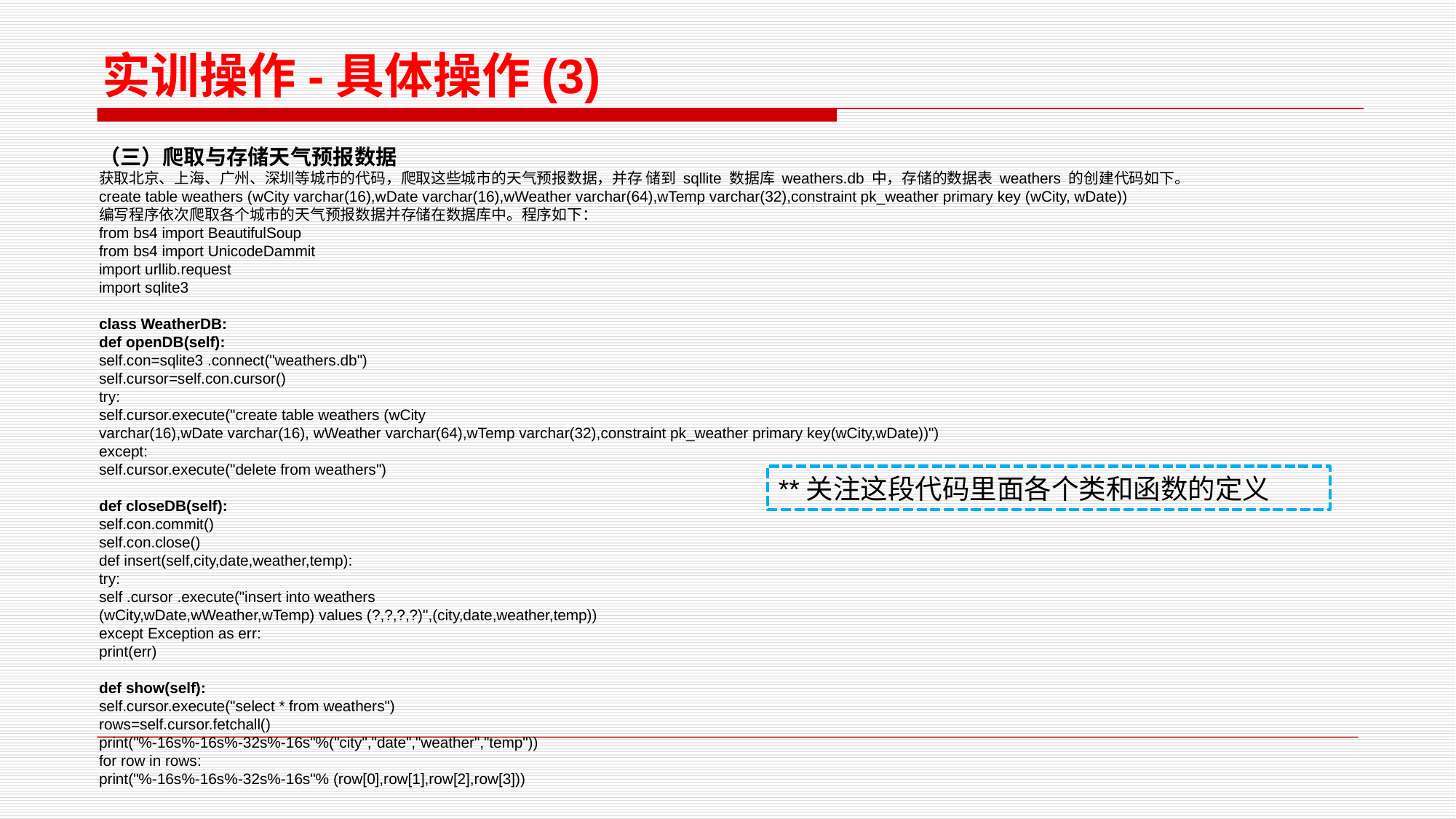

实训操作-具体操作(3)
（三）爬取与存储天气预报数据
获取北京、上海、广州、深圳等城市的代码，爬取这些城市的天气预报数据，并存 储到 sqllite 数据库 weathers.db 中，存储的数据表 weathers 的创建代码如下。
create table weathers (wCity varchar(16),wDate varchar(16),wWeather varchar(64),wTemp varchar(32),constraint pk_weather primary key (wCity, wDate))
编写程序依次爬取各个城市的天气预报数据并存储在数据库中。程序如下：
from bs4 import BeautifulSoup
from bs4 import UnicodeDammit
import urllib.request
import sqlite3

class WeatherDB:
def openDB(self):
self.con=sqlite3 .connect("weathers.db")
self.cursor=self.con.cursor()
try:
self.cursor.execute("create table weathers (wCity
varchar(16),wDate varchar(16), wWeather varchar(64),wTemp varchar(32),constraint pk_weather primary key(wCity,wDate))")
except:
self.cursor.execute("delete from weathers")

def closeDB(self):
self.con.commit()
self.con.close()
def insert(self,city,date,weather,temp):
try:
self .cursor .execute("insert into weathers
(wCity,wDate,wWeather,wTemp) values (?,?,?,?)",(city,date,weather,temp))
except Exception as err:
print(err)

def show(self):
self.cursor.execute("select * from weathers")
rows=self.cursor.fetchall()
print("%-16s%-16s%-32s%-16s"%("city","date","weather","temp"))
for row in rows:
print("%-16s%-16s%-32s%-16s"% (row[0],row[1],row[2],row[3]))
**关注这段代码里面各个类和函数的定义